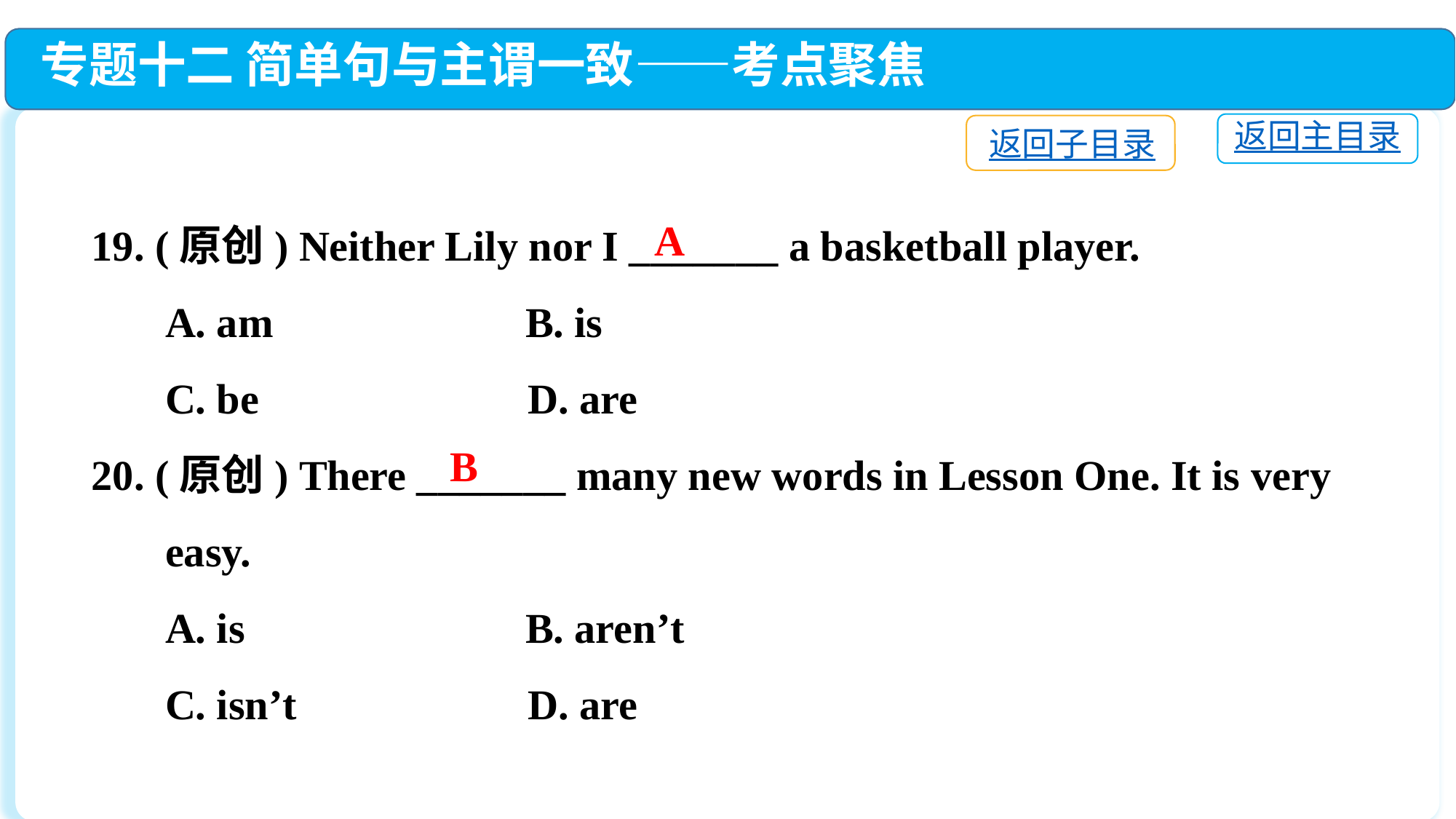

专题十二 简单句与主谓一致——考点聚焦

返回主目录

返回子目录
19. (原创) Neither Lily nor I _______ a basketball player.
       A. am　　　	          B. is
       C. be　　　　	D. are
20. (原创) There _______ many new words in Lesson One. It is very
       easy.
       A. is　　　	          B. aren’t
       C. isn’t　　　	D. are
A
B